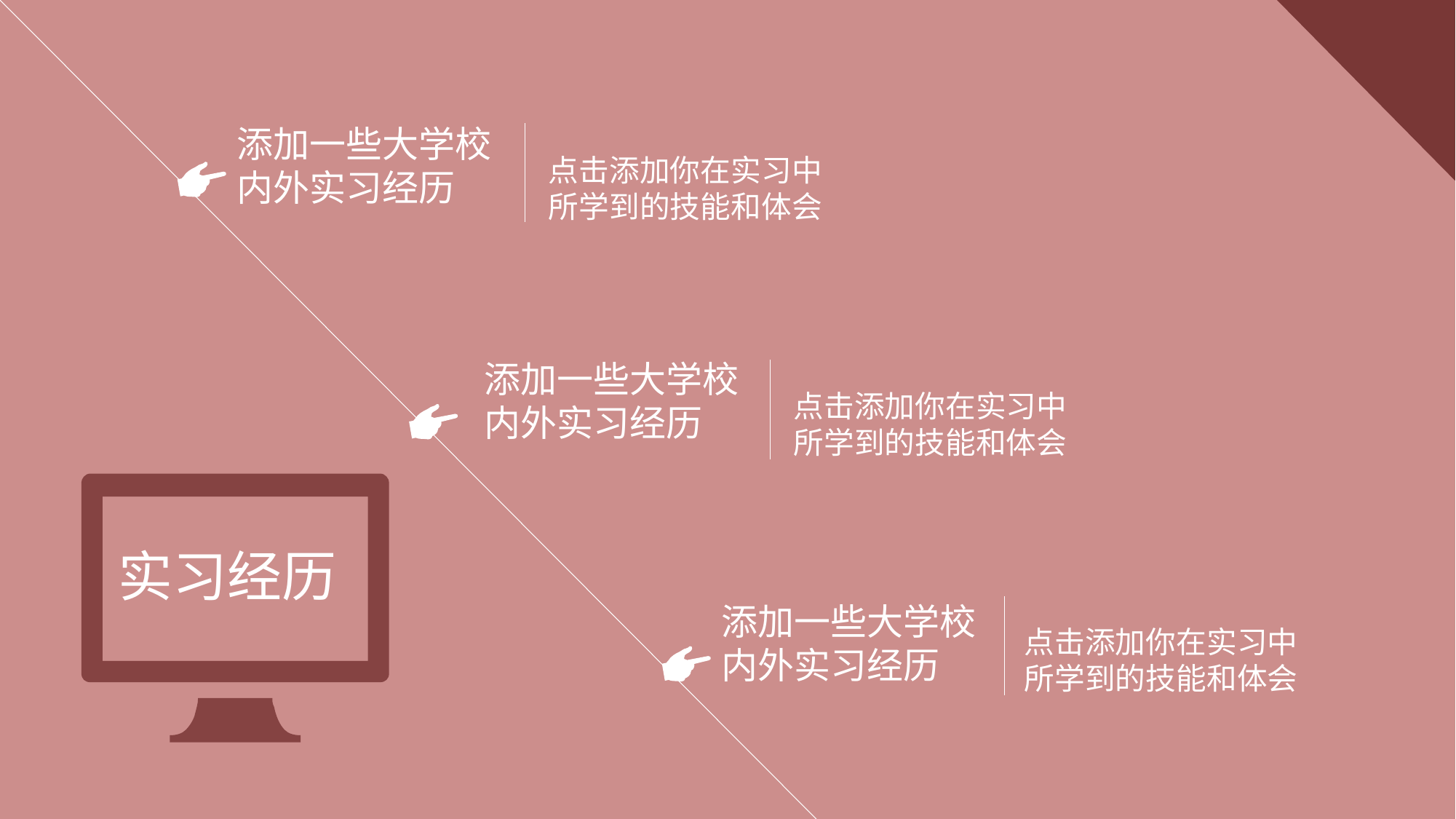

添加一些大学校内外实习经历
点击添加你在实习中所学到的技能和体会

添加一些大学校内外实习经历
点击添加你在实习中所学到的技能和体会

实习经历
添加一些大学校内外实习经历
点击添加你在实习中所学到的技能和体会